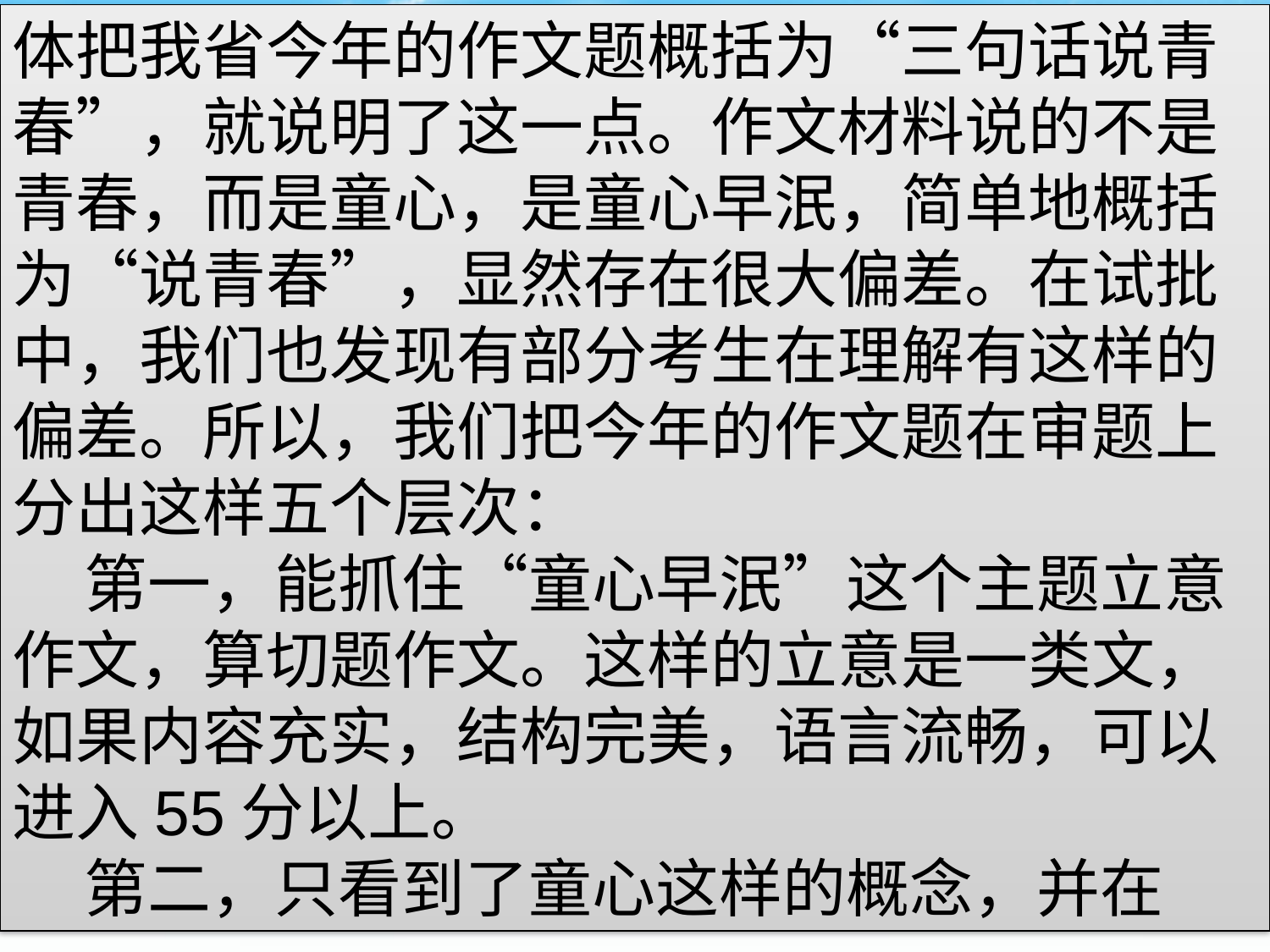

体把我省今年的作文题概括为“三句话说青春”，就说明了这一点。作文材料说的不是青春，而是童心，是童心早泯，简单地概括为“说青春”，显然存在很大偏差。在试批中，我们也发现有部分考生在理解有这样的偏差。所以，我们把今年的作文题在审题上分出这样五个层次：
    第一，能抓住“童心早泯”这个主题立意作文，算切题作文。这样的立意是一类文，如果内容充实，结构完美，语言流畅，可以进入55分以上。
    第二，只看到了童心这样的概念，并在